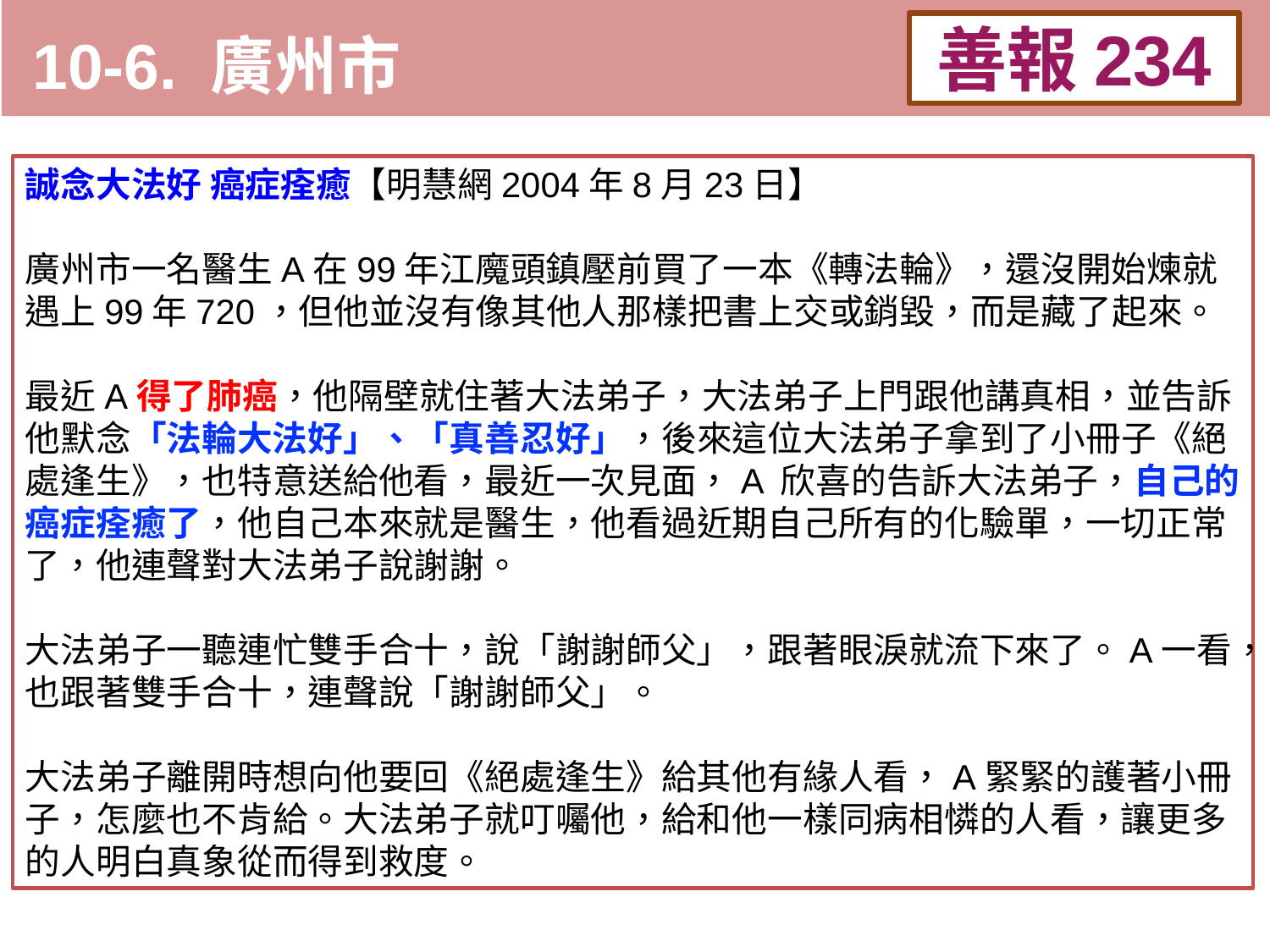

10-6. 廣州市
善報234
11-3. XX市官員惡報實例
誠念大法好 癌症痊癒【明慧網2004年8月23日】

廣州市一名醫生A在99年江魔頭鎮壓前買了一本《轉法輪》，還沒開始煉就遇上99年720，但他並沒有像其他人那樣把書上交或銷毀，而是藏了起來。

最近A得了肺癌，他隔壁就住著大法弟子，大法弟子上門跟他講真相，並告訴他默念「法輪大法好」、「真善忍好」，後來這位大法弟子拿到了小冊子《絕處逢生》，也特意送給他看，最近一次見面，A 欣喜的告訴大法弟子，自己的癌症痊癒了，他自己本來就是醫生，他看過近期自己所有的化驗單，一切正常了，他連聲對大法弟子說謝謝。

大法弟子一聽連忙雙手合十，說「謝謝師父」，跟著眼淚就流下來了。A一看，也跟著雙手合十，連聲說「謝謝師父」。

大法弟子離開時想向他要回《絕處逢生》給其他有緣人看，A緊緊的護著小冊子，怎麼也不肯給。大法弟子就叮囑他，給和他一樣同病相憐的人看，讓更多的人明白真象從而得到救度。